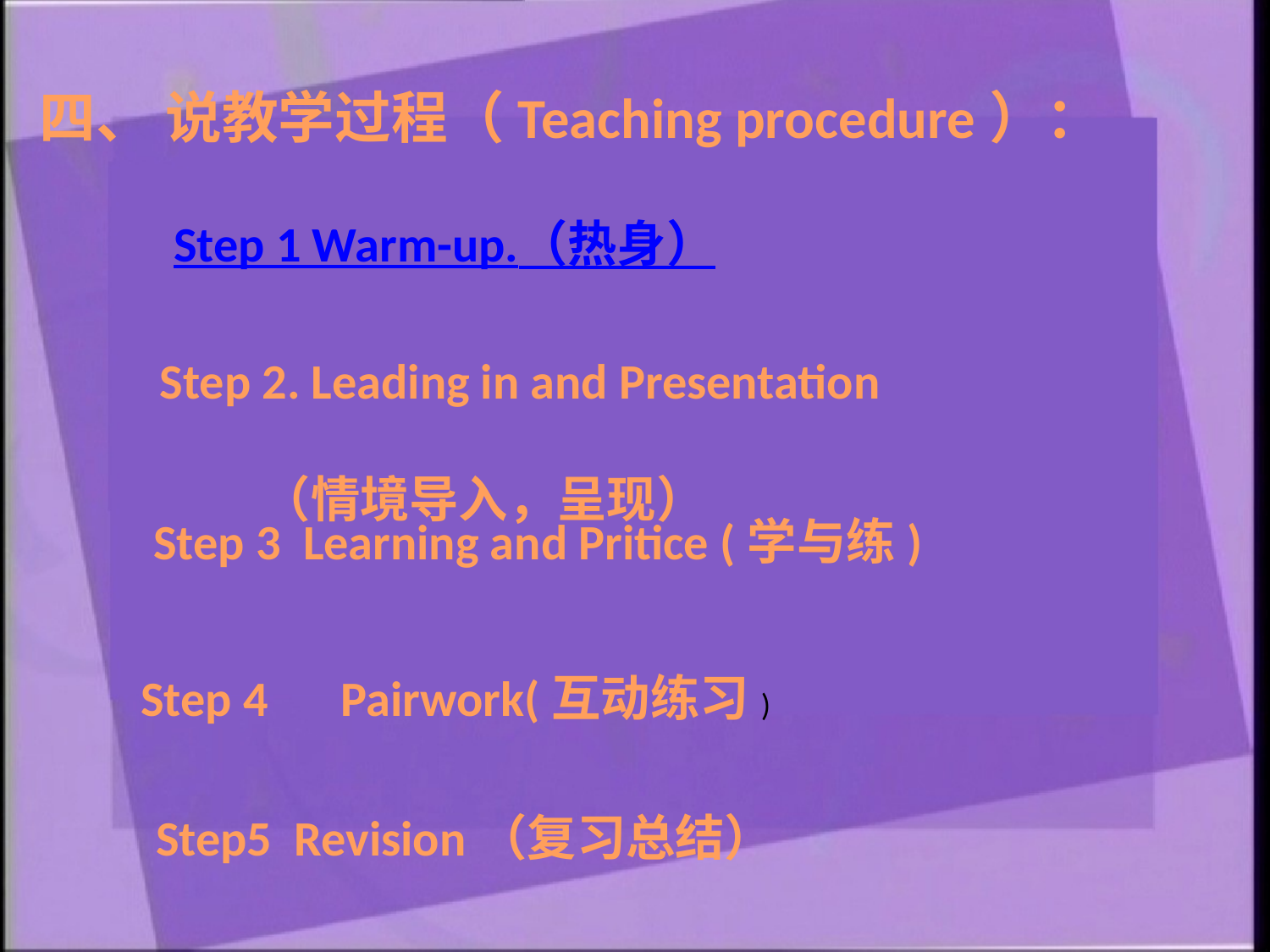

四、 说教学过程（Teaching procedure）：
Step 1 Warm-up.（热身）
Step 2. Leading in and Presentation
        （情境导入，呈现）

Step 3  Learning and Pritice (学与练)
Step 4　Pairwork(互动练习)
Step5  Revision（复习总结）